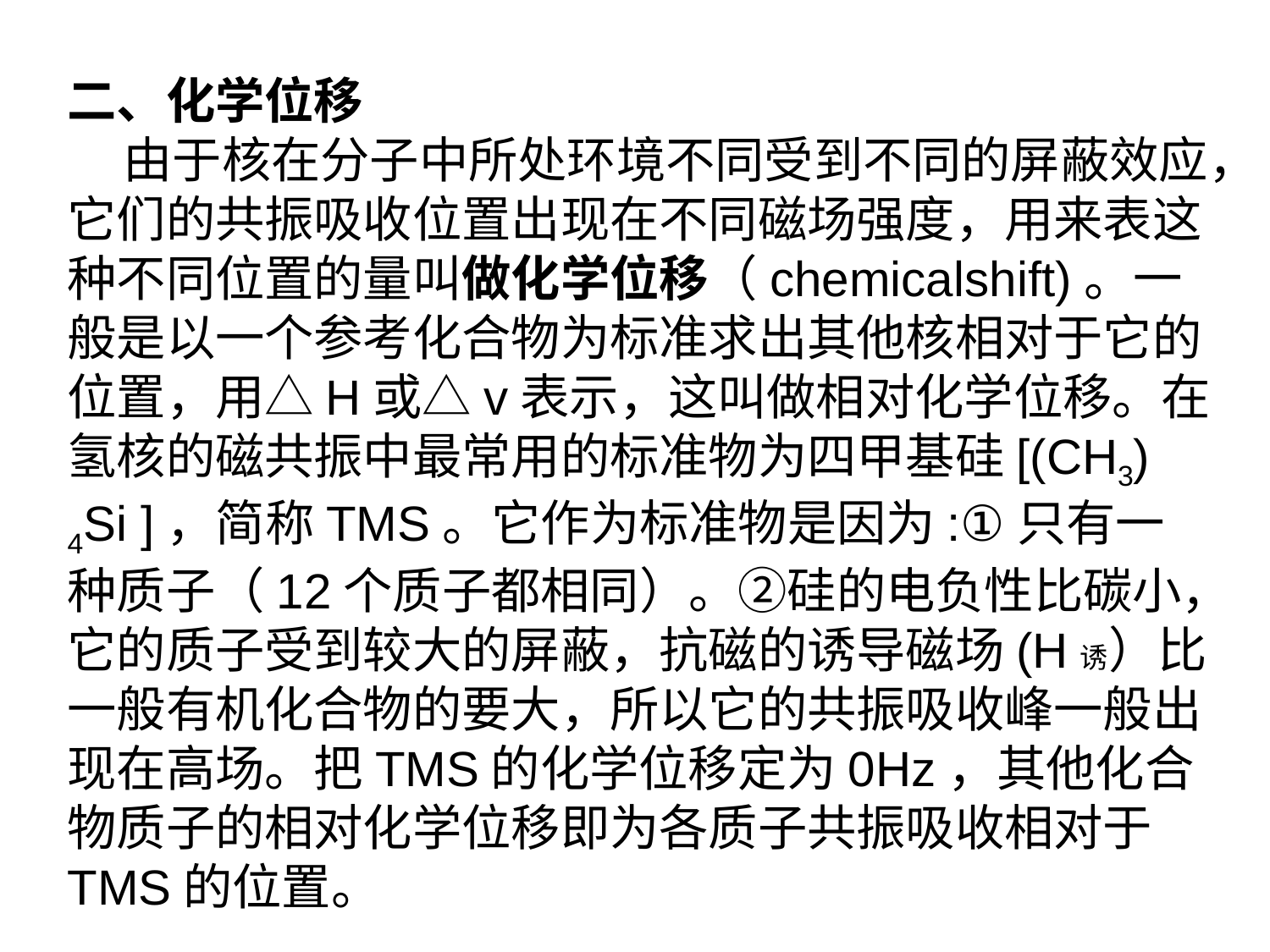

二、化学位移
    由于核在分子中所处环境不同受到不同的屏蔽效应，它们的共振吸收位置出现在不同磁场强度，用来表这种不同位置的量叫做化学位移（chemicalshift)。一般是以一个参考化合物为标准求出其他核相对于它的位置，用△H或△v表示，这叫做相对化学位移。在氢核的磁共振中最常用的标准物为四甲基硅[(CH3) 4Si ]，简称TMS。它作为标准物是因为:①只有一种质子（12个质子都相同）。②硅的电负性比碳小，它的质子受到较大的屏蔽，抗磁的诱导磁场(H诱）比一般有机化合物的要大，所以它的共振吸收峰一般出现在高场。把TMS的化学位移定为0Hz，其他化合物质子的相对化学位移即为各质子共振吸收相对于TMS的位置。